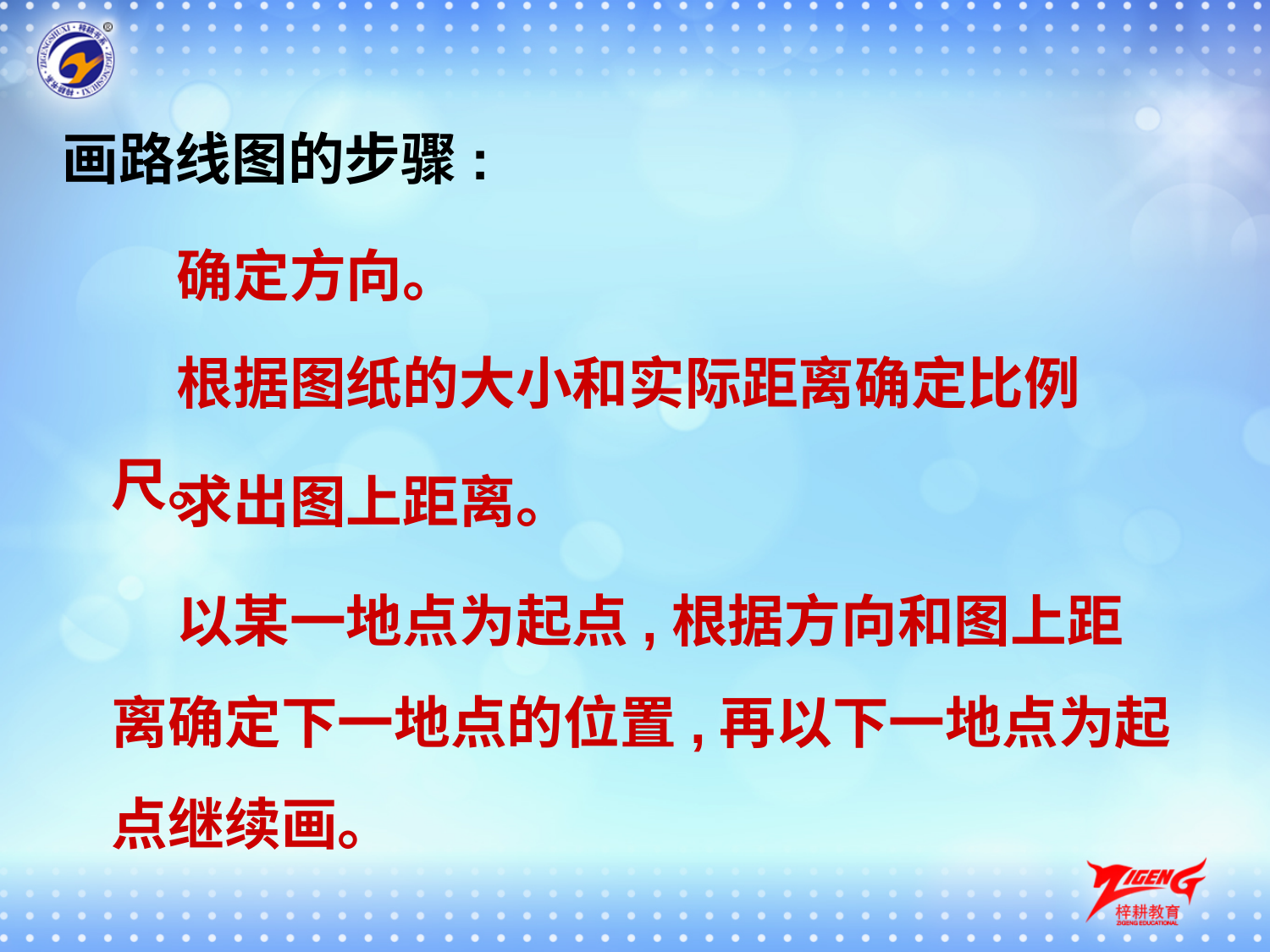

画路线图的步骤:
    确定方向。
    根据图纸的大小和实际距离确定比例尺。
    求出图上距离。
    以某一地点为起点,根据方向和图上距离确定下一地点的位置,再以下一地点为起点继续画。